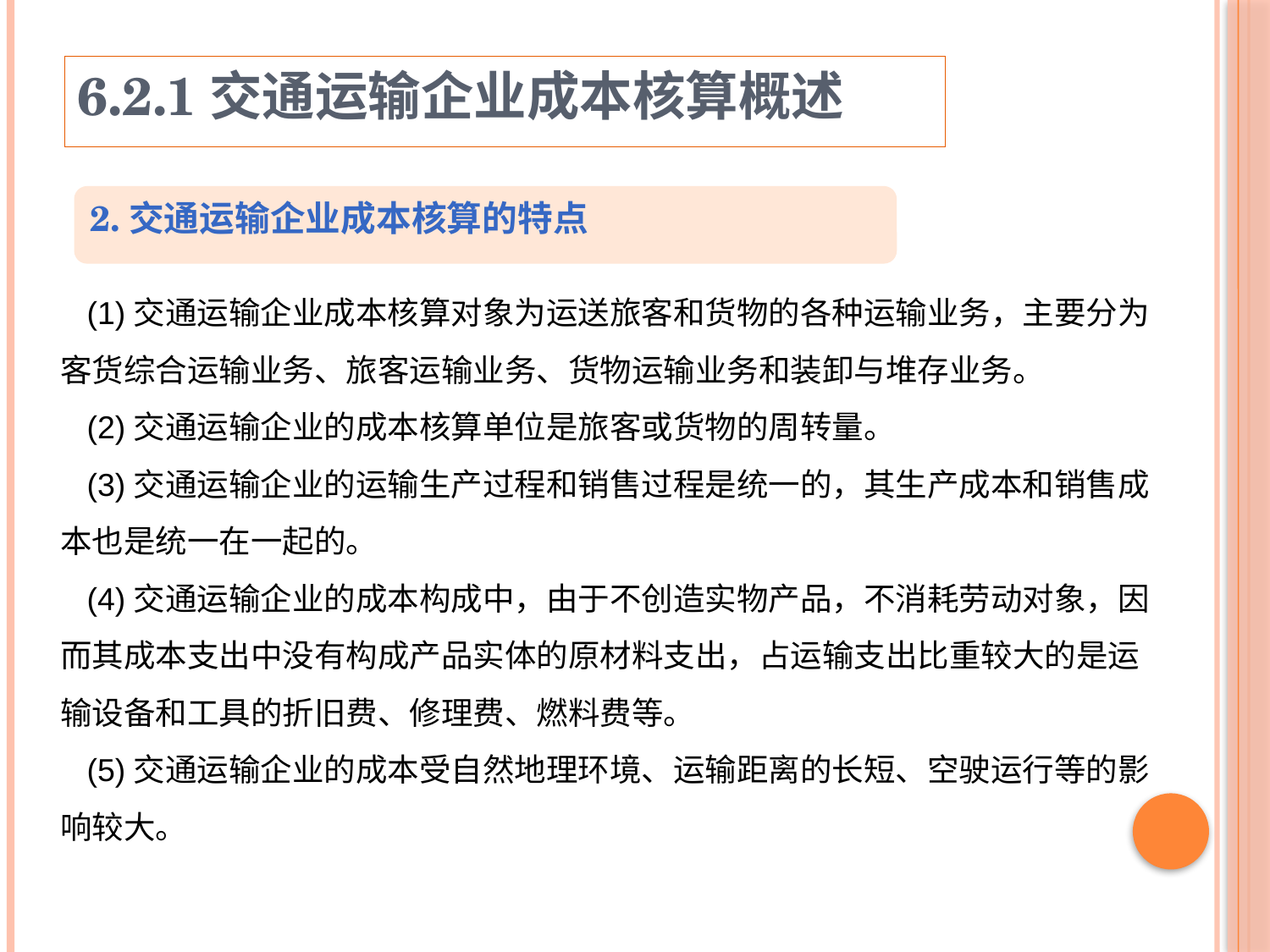

6.2.1交通运输企业成本核算概述
2.交通运输企业成本核算的特点
   (1)交通运输企业成本核算对象为运送旅客和货物的各种运输业务，主要分为客货综合运输业务、旅客运输业务、货物运输业务和装卸与堆存业务。
   (2)交通运输企业的成本核算单位是旅客或货物的周转量。
   (3)交通运输企业的运输生产过程和销售过程是统一的，其生产成本和销售成本也是统一在一起的。
   (4)交通运输企业的成本构成中，由于不创造实物产品，不消耗劳动对象，因而其成本支出中没有构成产品实体的原材料支出，占运输支出比重较大的是运输设备和工具的折旧费、修理费、燃料费等。
   (5)交通运输企业的成本受自然地理环境、运输距离的长短、空驶运行等的影响较大。